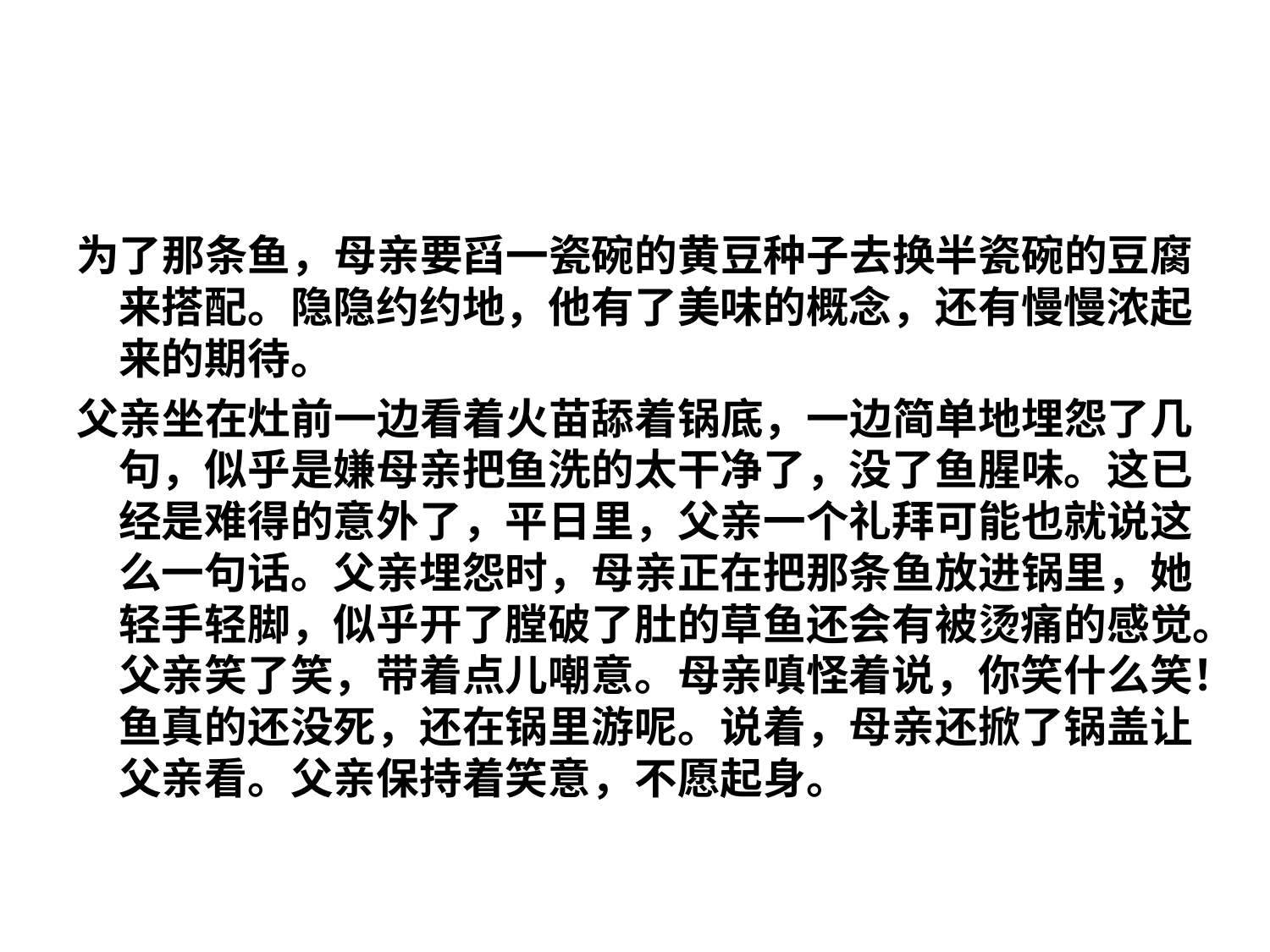

#
为了那条鱼，母亲要舀一瓷碗的黄豆种子去换半瓷碗的豆腐来搭配。隐隐约约地，他有了美味的概念，还有慢慢浓起来的期待。
父亲坐在灶前一边看着火苗舔着锅底，一边简单地埋怨了几句，似乎是嫌母亲把鱼洗的太干净了，没了鱼腥味。这已经是难得的意外了，平日里，父亲一个礼拜可能也就说这么一句话。父亲埋怨时，母亲正在把那条鱼放进锅里，她轻手轻脚，似乎开了膛破了肚的草鱼还会有被烫痛的感觉。父亲笑了笑，带着点儿嘲意。母亲嗔怪着说，你笑什么笑！鱼真的还没死，还在锅里游呢。说着，母亲还掀了锅盖让父亲看。父亲保持着笑意，不愿起身。